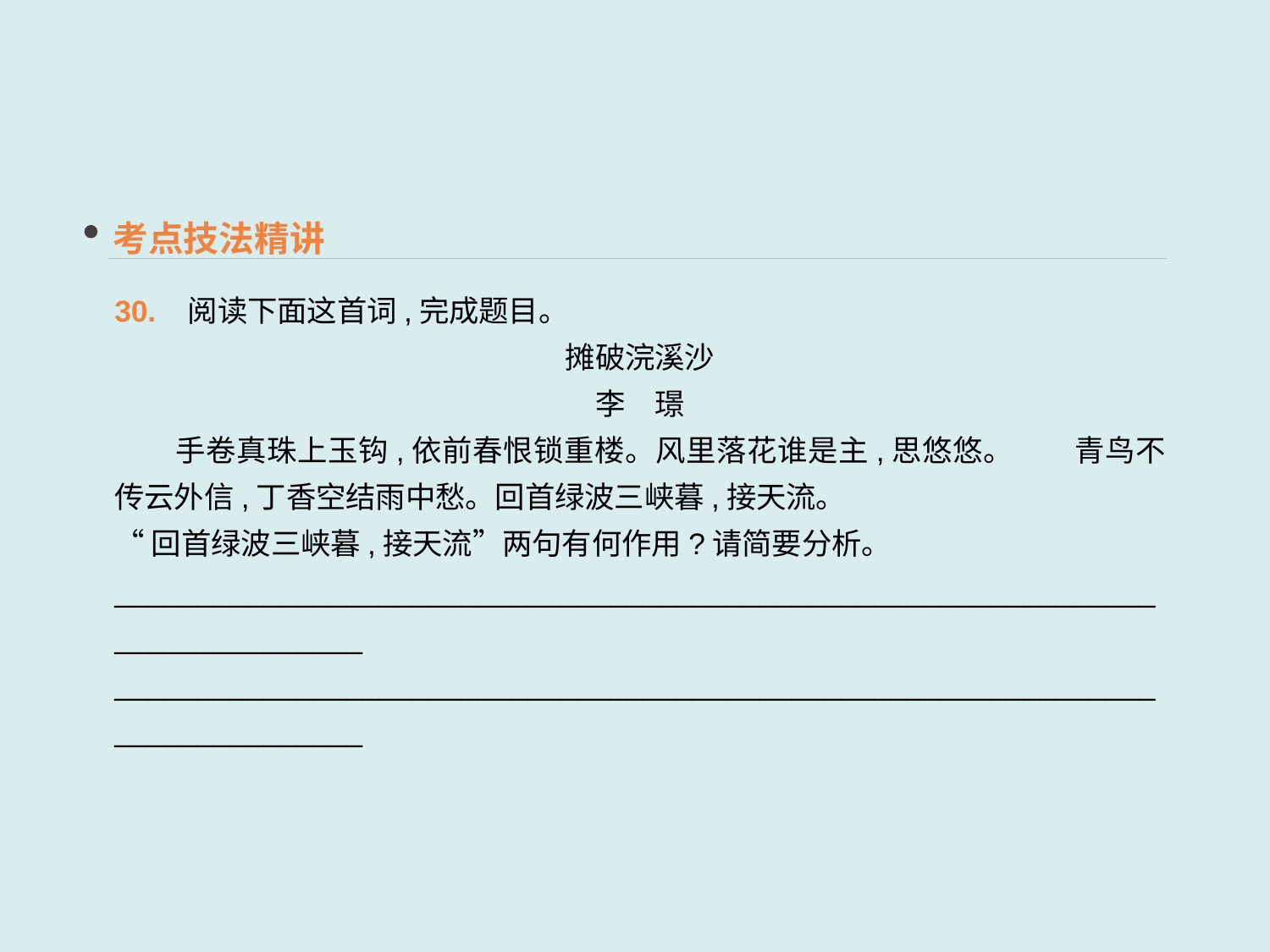

考点技法精讲

30.   阅读下面这首词,完成题目。
摊破浣溪沙
李　璟
　　手卷真珠上玉钩,依前春恨锁重楼。风里落花谁是主,思悠悠。　　青鸟不传云外信,丁香空结雨中愁。回首绿波三峡暮,接天流。
“回首绿波三峡暮,接天流”两句有何作用?请简要分析。
______________________________________________________________________________
______________________________________________________________________________